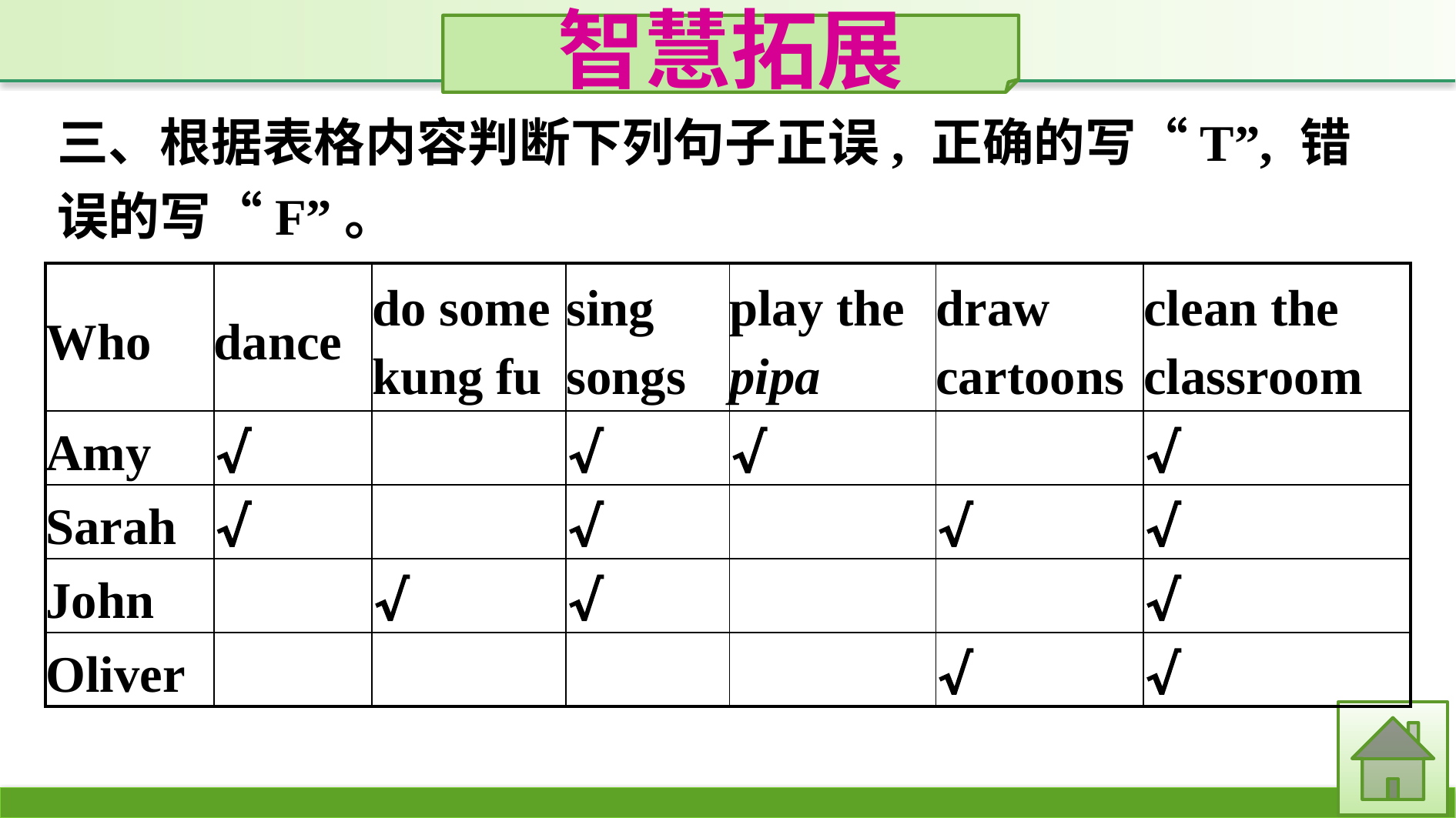

智慧拓展
三、根据表格内容判断下列句子正误, 正确的写“T”, 错误的写“F”。
| Who | dance | do some kung fu | sing songs | play the pipa | draw cartoons | clean the classroom |
| --- | --- | --- | --- | --- | --- | --- |
| Amy | √ |  | √ | √ |  | √ |
| Sarah | √ |  | √ |  | √ | √ |
| John |  | √ | √ |  |  | √ |
| Oliver |  |  |  |  | √ | √ |